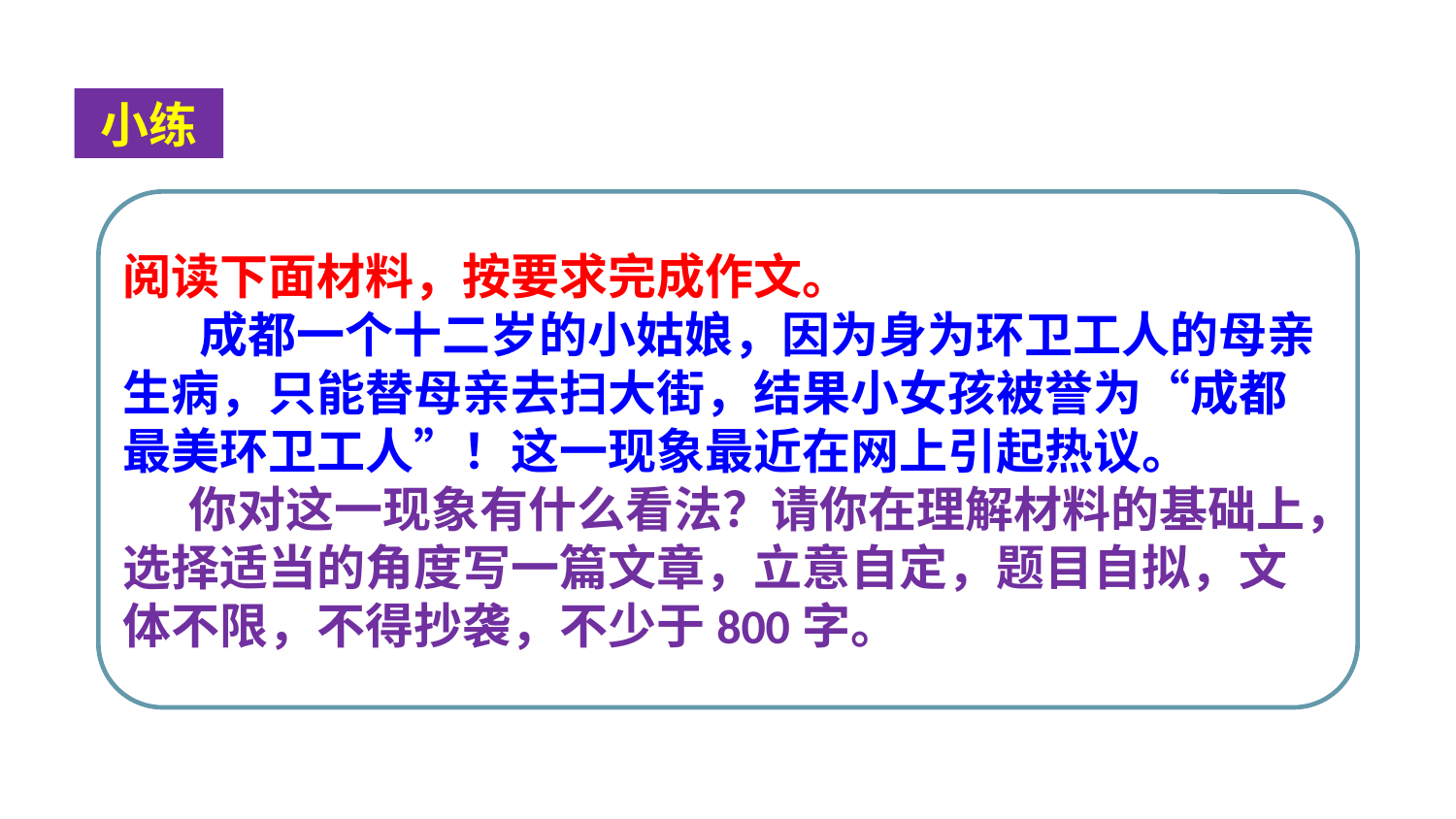

小练
阅读下面材料，按要求完成作文。
      成都一个十二岁的小姑娘，因为身为环卫工人的母亲生病，只能替母亲去扫大街，结果小女孩被誉为“成都最美环卫工人”！这一现象最近在网上引起热议。
     你对这一现象有什么看法？请你在理解材料的基础上，选择适当的角度写一篇文章，立意自定，题目自拟，文体不限，不得抄袭，不少于800字。